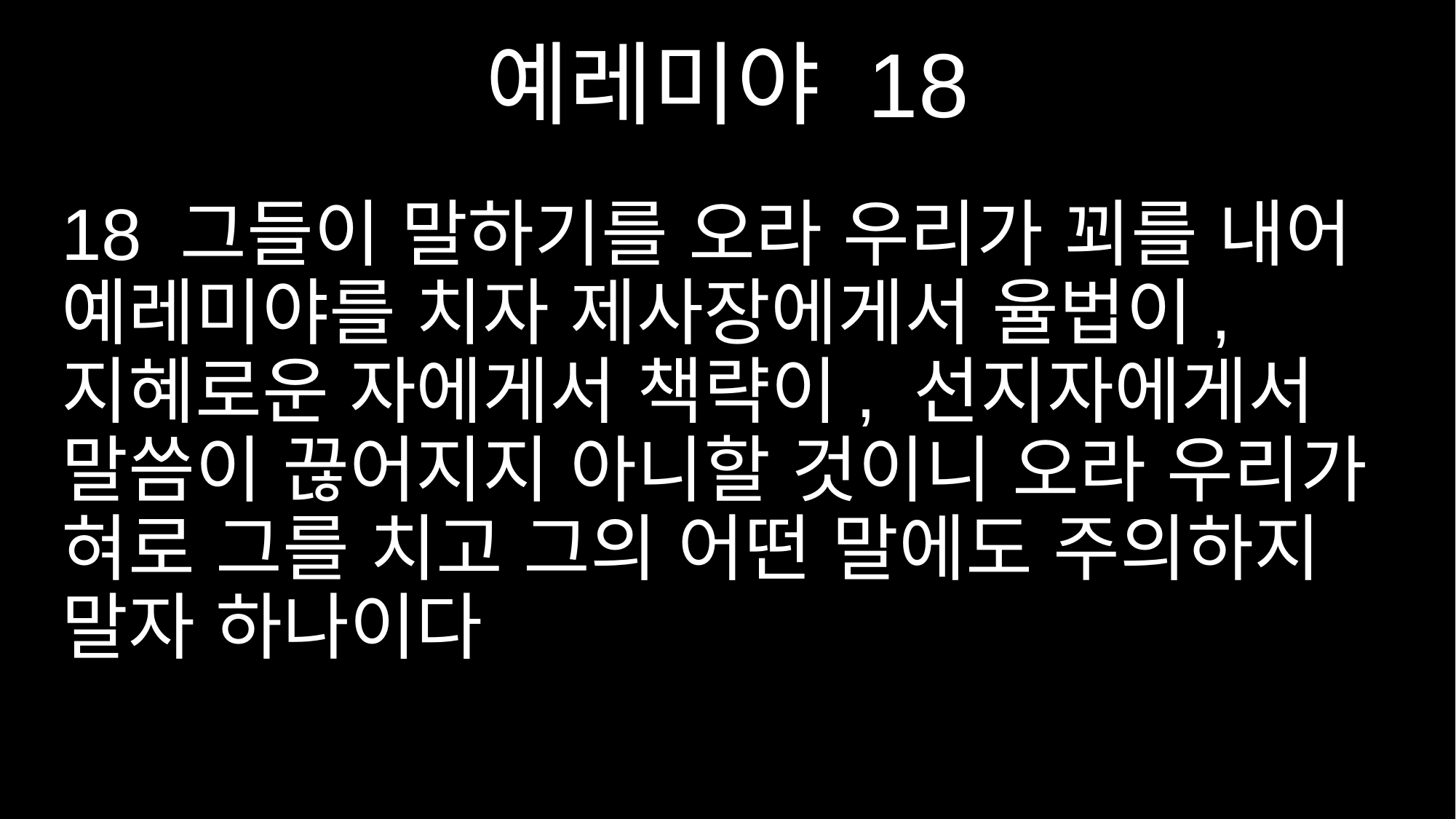

예레미야 18
18 그들이 말하기를 오라 우리가 꾀를 내어 예레미야를 치자 제사장에게서 율법이, 지혜로운 자에게서 책략이, 선지자에게서 말씀이 끊어지지 아니할 것이니 오라 우리가 혀로 그를 치고 그의 어떤 말에도 주의하지 말자 하나이다